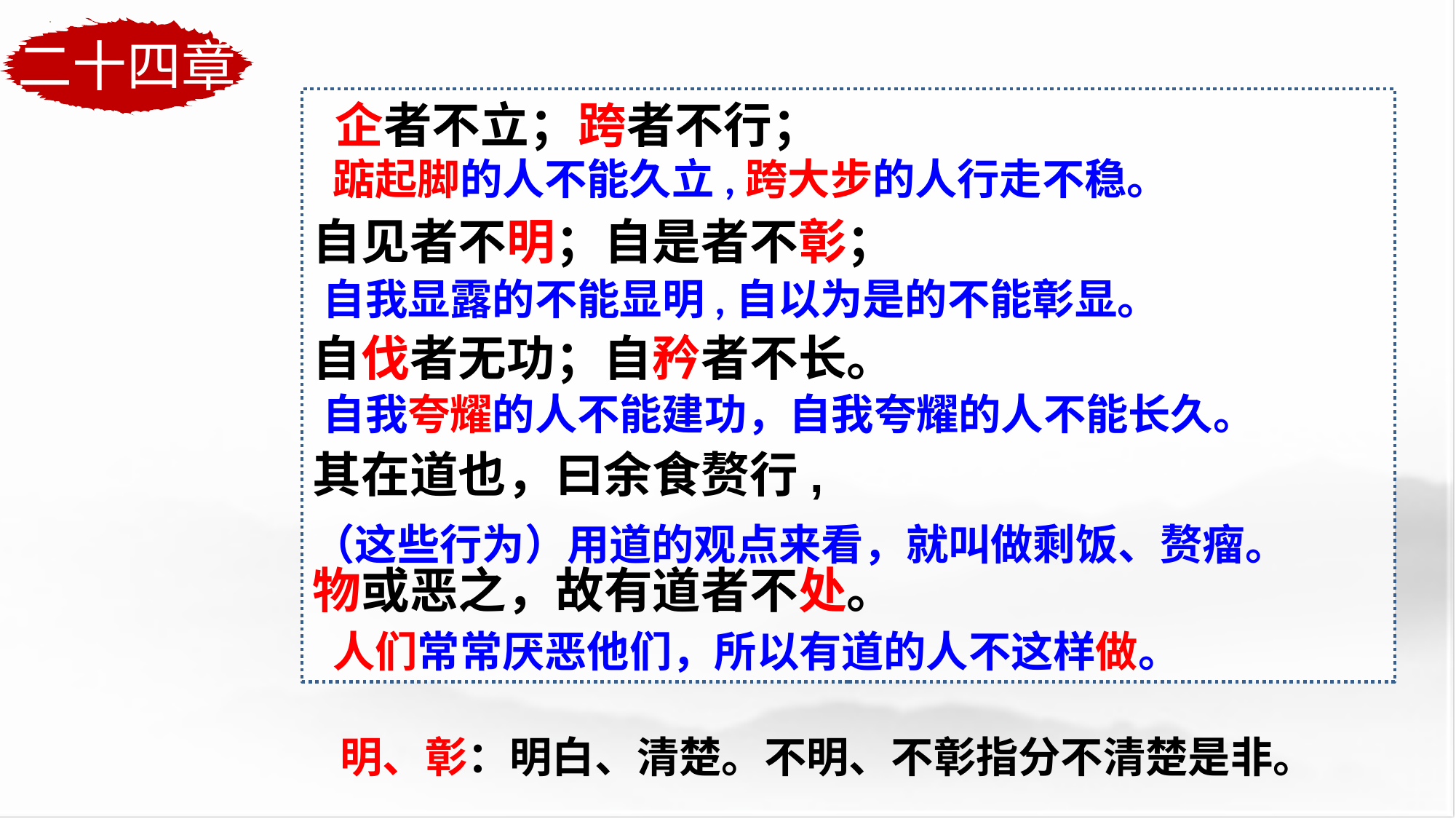

二十四章
 企者不立；跨者不行；

自见者不明；自是者不彰；

自伐者无功；自矜者不长。

其在道也，曰余食赘行,

物或恶之，故有道者不处。

踮起脚的人不能久立,跨大步的人行走不稳。
自我显露的不能显明,自以为是的不能彰显。
自我夸耀的人不能建功，自我夸耀的人不能长久。
（这些行为）用道的观点来看，就叫做剩饭、赘瘤。
人们常常厌恶他们，所以有道的人不这样做。
明、彰：明白、清楚。不明、不彰指分不清楚是非。